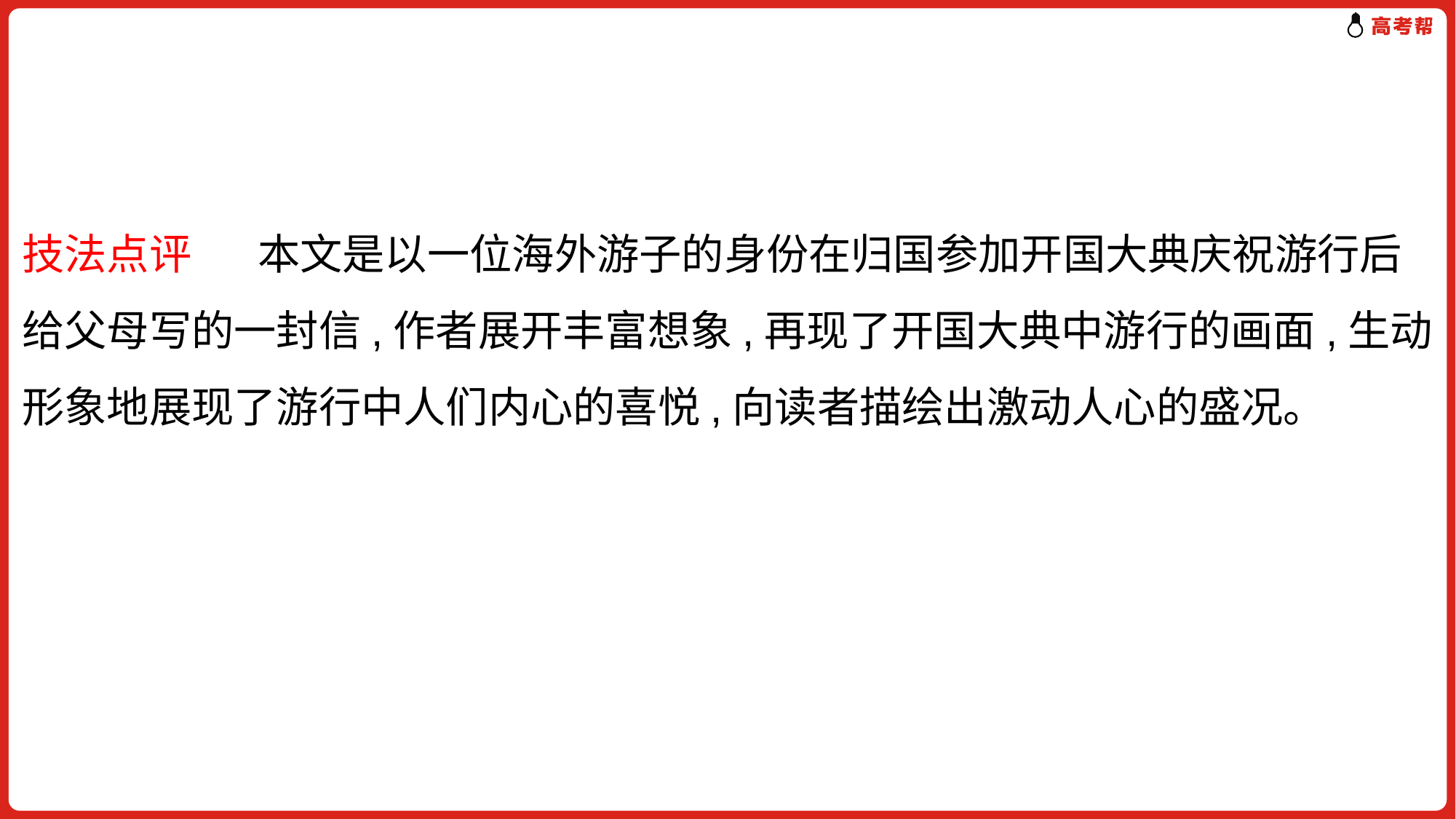

技法点评       本文是以一位海外游子的身份在归国参加开国大典庆祝游行后给父母写的一封信,作者展开丰富想象,再现了开国大典中游行的画面,生动形象地展现了游行中人们内心的喜悦,向读者描绘出激动人心的盛况。